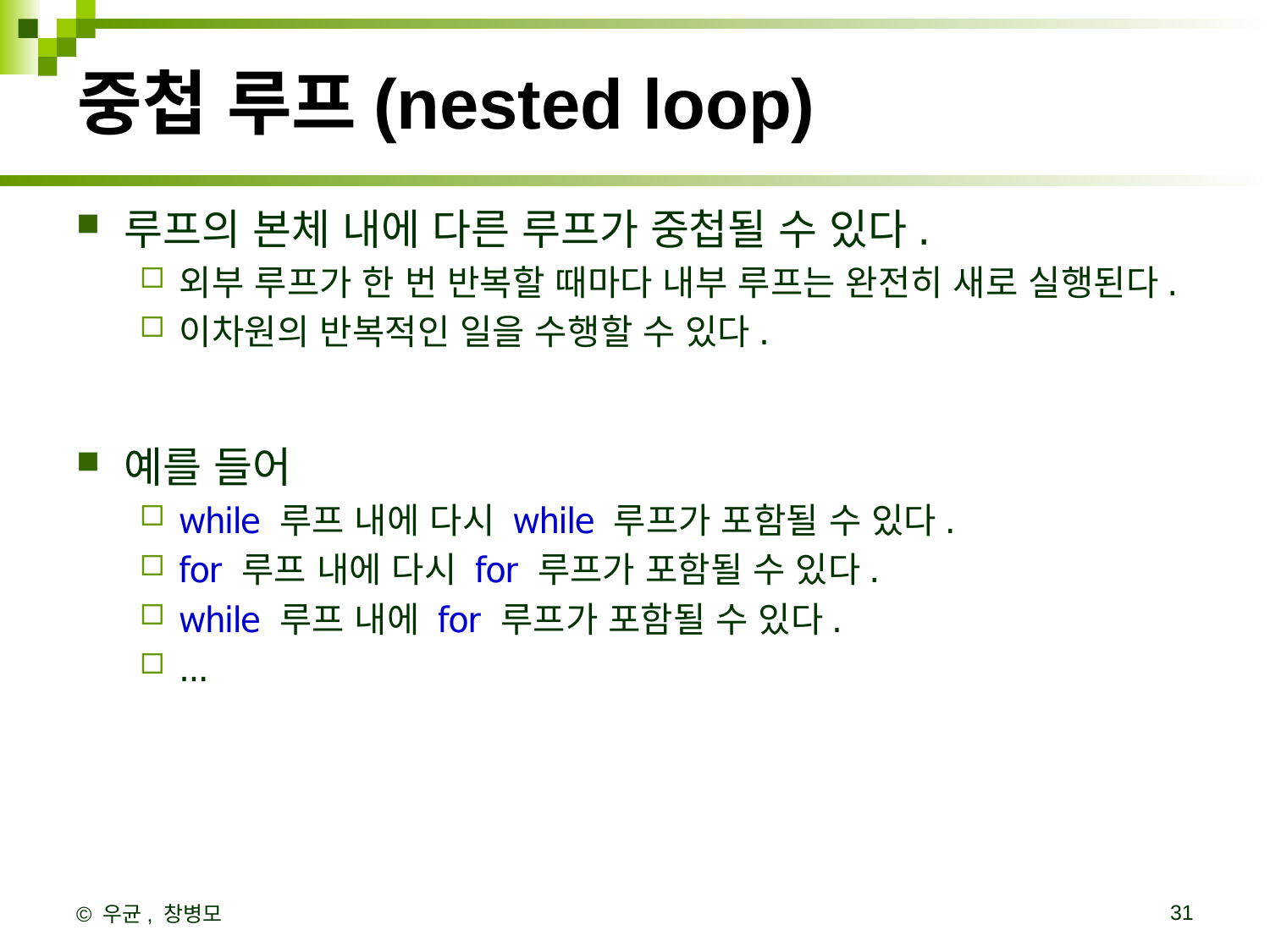

# 중첩 루프(nested loop)
루프의 본체 내에 다른 루프가 중첩될 수 있다.
외부 루프가 한 번 반복할 때마다 내부 루프는 완전히 새로 실행된다.
이차원의 반복적인 일을 수행할 수 있다.

예를 들어
while 루프 내에 다시 while 루프가 포함될 수 있다.
for 루프 내에 다시 for 루프가 포함될 수 있다.
while 루프 내에 for 루프가 포함될 수 있다.
…
© 우균, 창병모
31